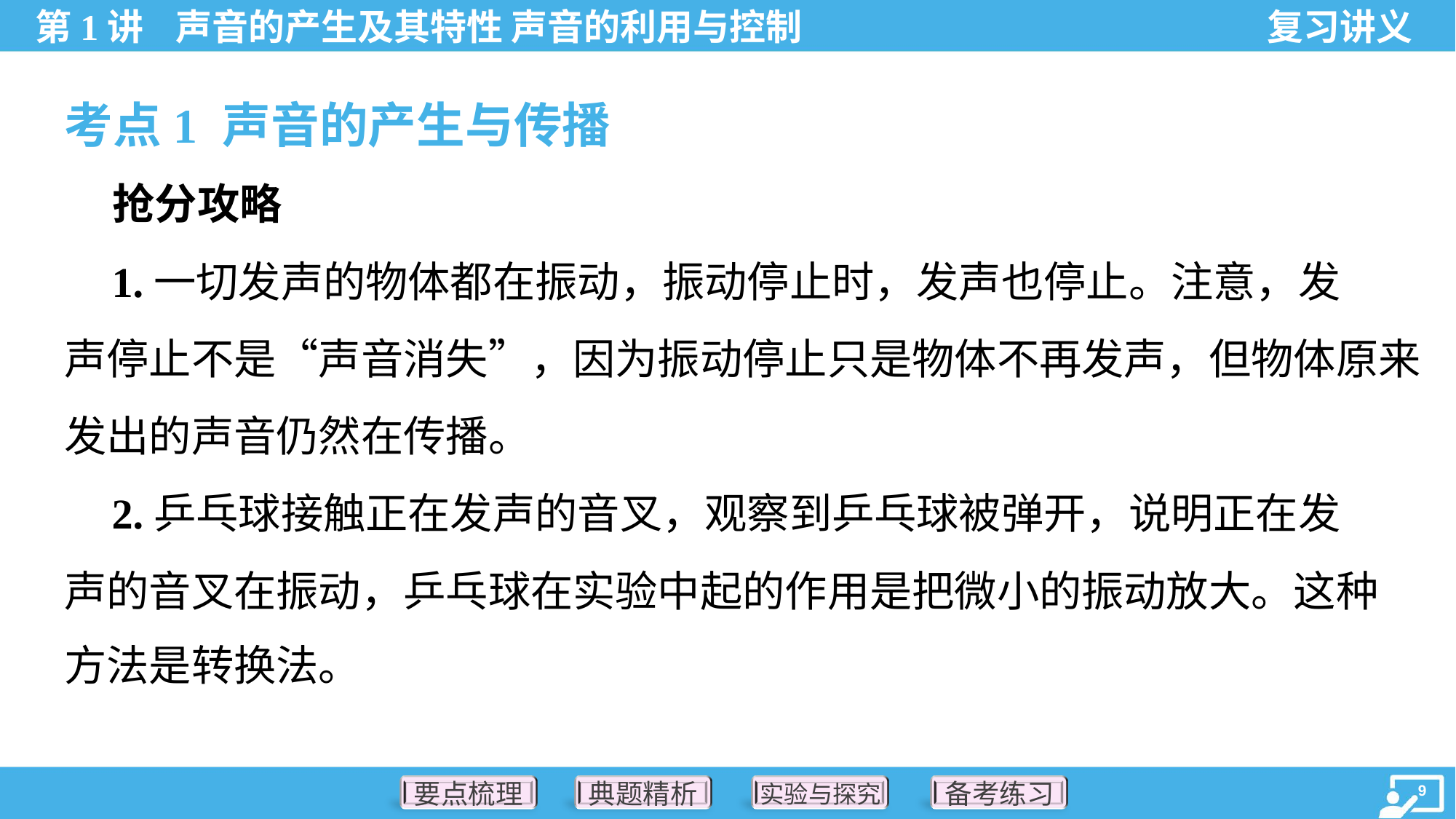

考点1 声音的产生与传播
    抢分攻略
    1.一切发声的物体都在振动，振动停止时，发声也停止。注意，发
声停止不是“声音消失”，因为振动停止只是物体不再发声，但物体原来
发出的声音仍然在传播。
    2.乒乓球接触正在发声的音叉，观察到乒乓球被弹开，说明正在发
声的音叉在振动，乒乓球在实验中起的作用是把微小的振动放大。这种
方法是转换法。